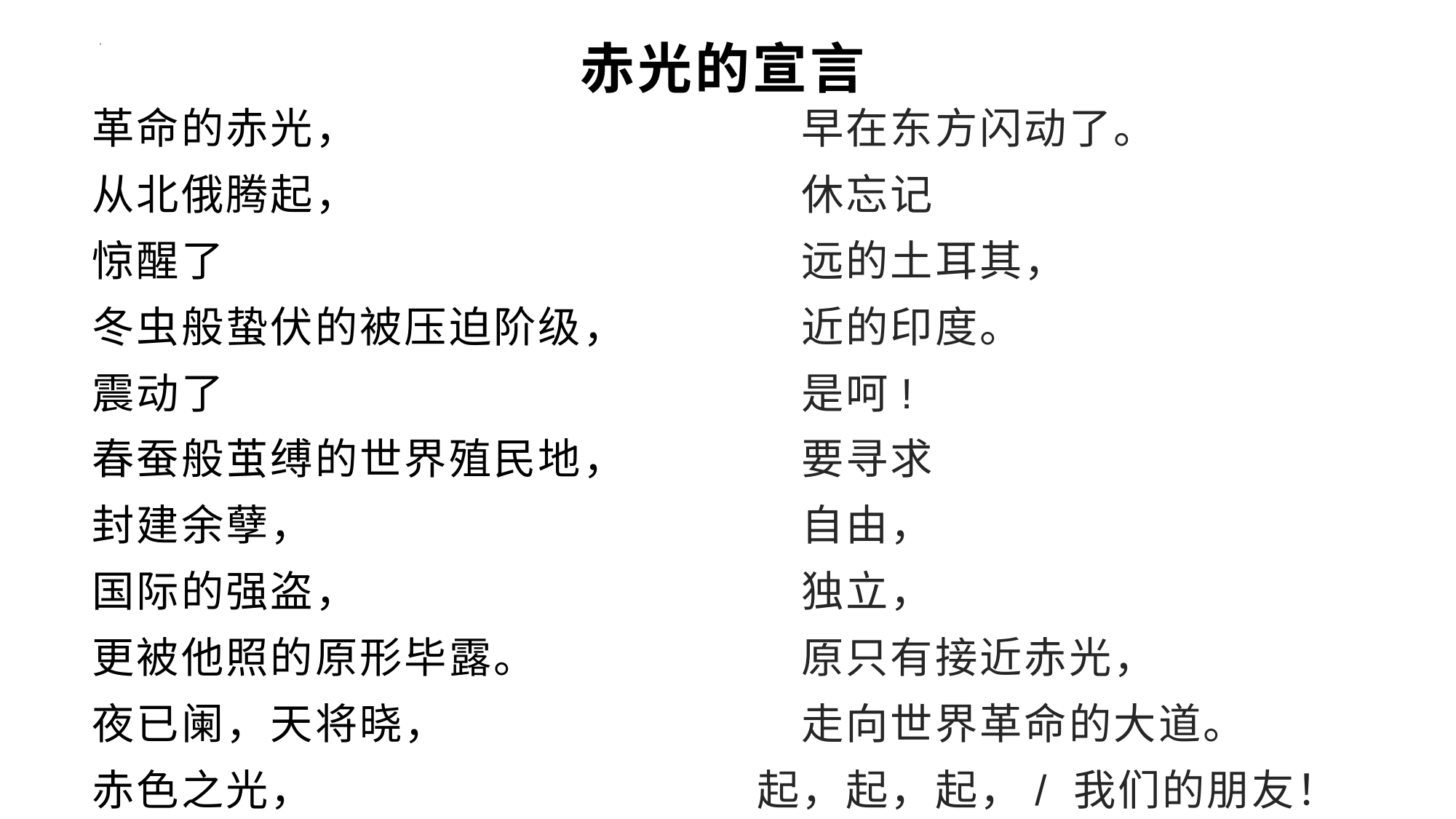

# 赤光的宣言
革命的赤光，
从北俄腾起，
惊醒了
冬虫般蛰伏的被压迫阶级，
震动了
春蚕般茧缚的世界殖民地，
封建余孽，
国际的强盗，
更被他照的原形毕露。
夜已阑，天将晓，
赤色之光，
　早在东方闪动了。
　休忘记
　远的土耳其，
　近的印度。
　是呵!
　要寻求
　自由，
　独立，
　原只有接近赤光，
　走向世界革命的大道。
起，起，起，/ 我们的朋友！